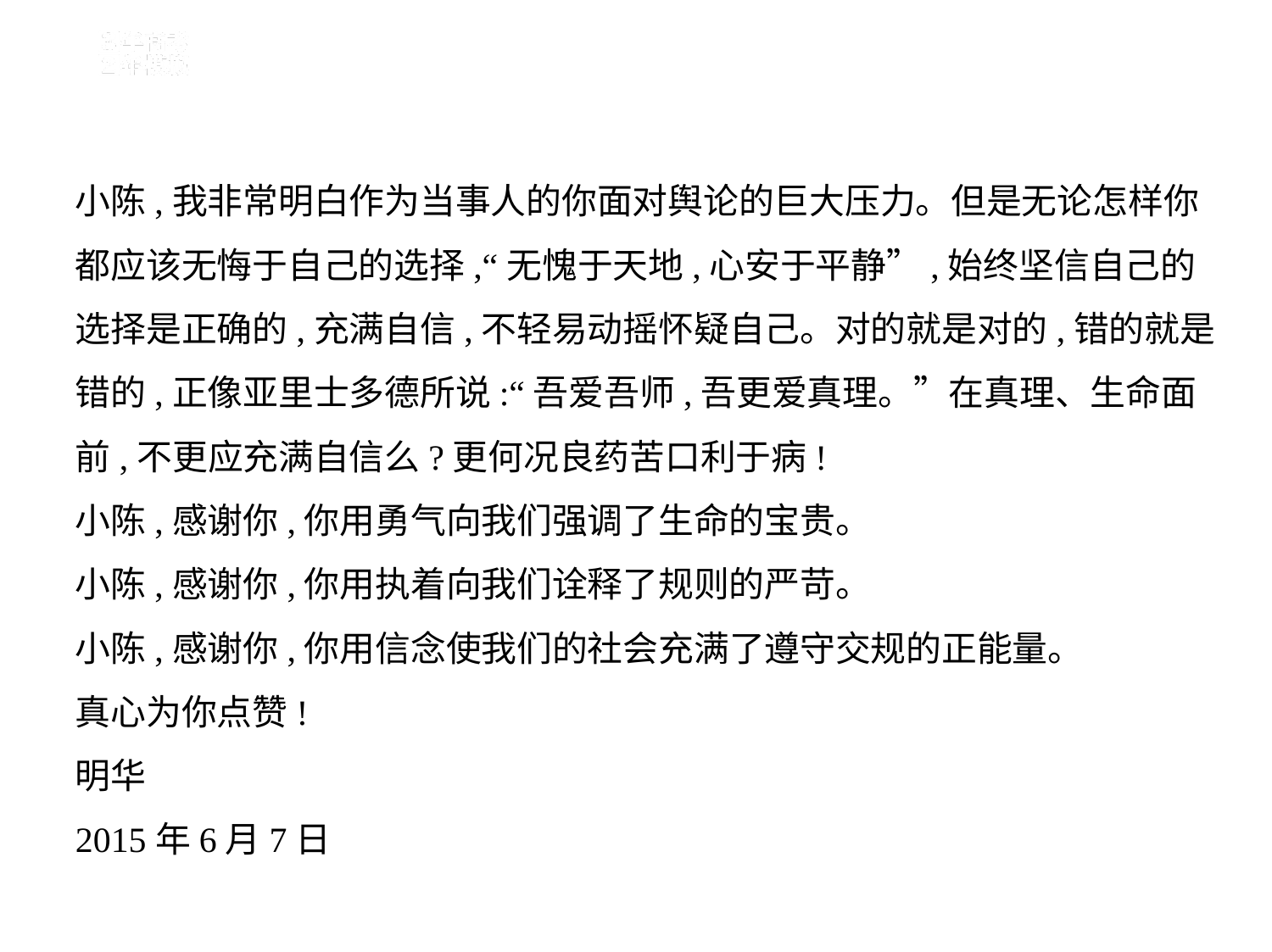

小陈,我非常明白作为当事人的你面对舆论的巨大压力。但是无论怎样你
都应该无悔于自己的选择,“无愧于天地,心安于平静”,始终坚信自己的
选择是正确的,充满自信,不轻易动摇怀疑自己。对的就是对的,错的就是
错的,正像亚里士多德所说:“吾爱吾师,吾更爱真理。”在真理、生命面
前,不更应充满自信么?更何况良药苦口利于病!
小陈,感谢你,你用勇气向我们强调了生命的宝贵。
小陈,感谢你,你用执着向我们诠释了规则的严苛。
小陈,感谢你,你用信念使我们的社会充满了遵守交规的正能量。
真心为你点赞!
明华
2015年6月7日